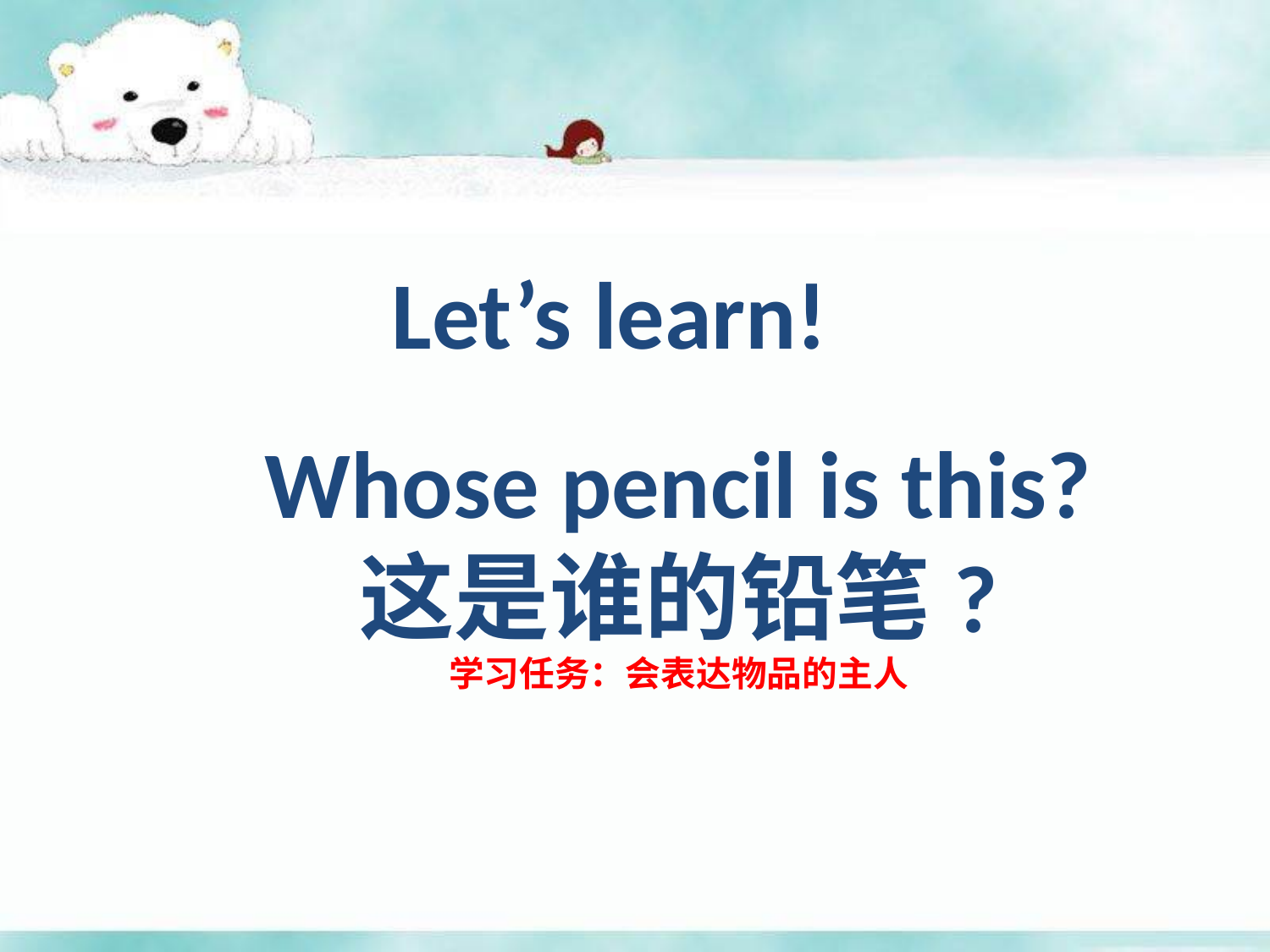

Let’s learn!
Whose pencil is this?
这是谁的铅笔?
学习任务：会表达物品的主人